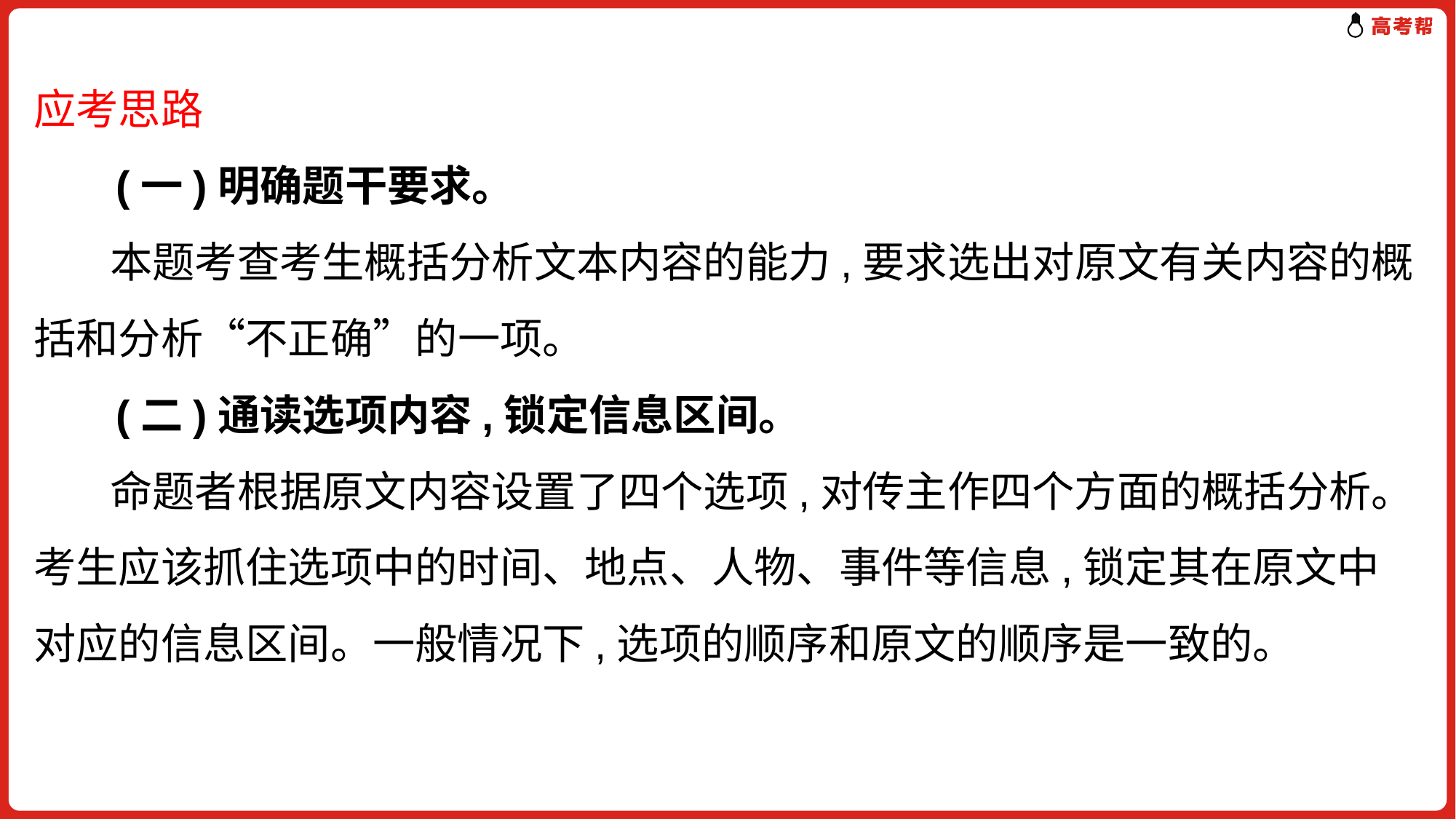

应考思路
       (一)明确题干要求。
       本题考查考生概括分析文本内容的能力,要求选出对原文有关内容的概括和分析“不正确”的一项。
       (二)通读选项内容,锁定信息区间。
       命题者根据原文内容设置了四个选项,对传主作四个方面的概括分析。考生应该抓住选项中的时间、地点、人物、事件等信息,锁定其在原文中对应的信息区间。一般情况下,选项的顺序和原文的顺序是一致的。